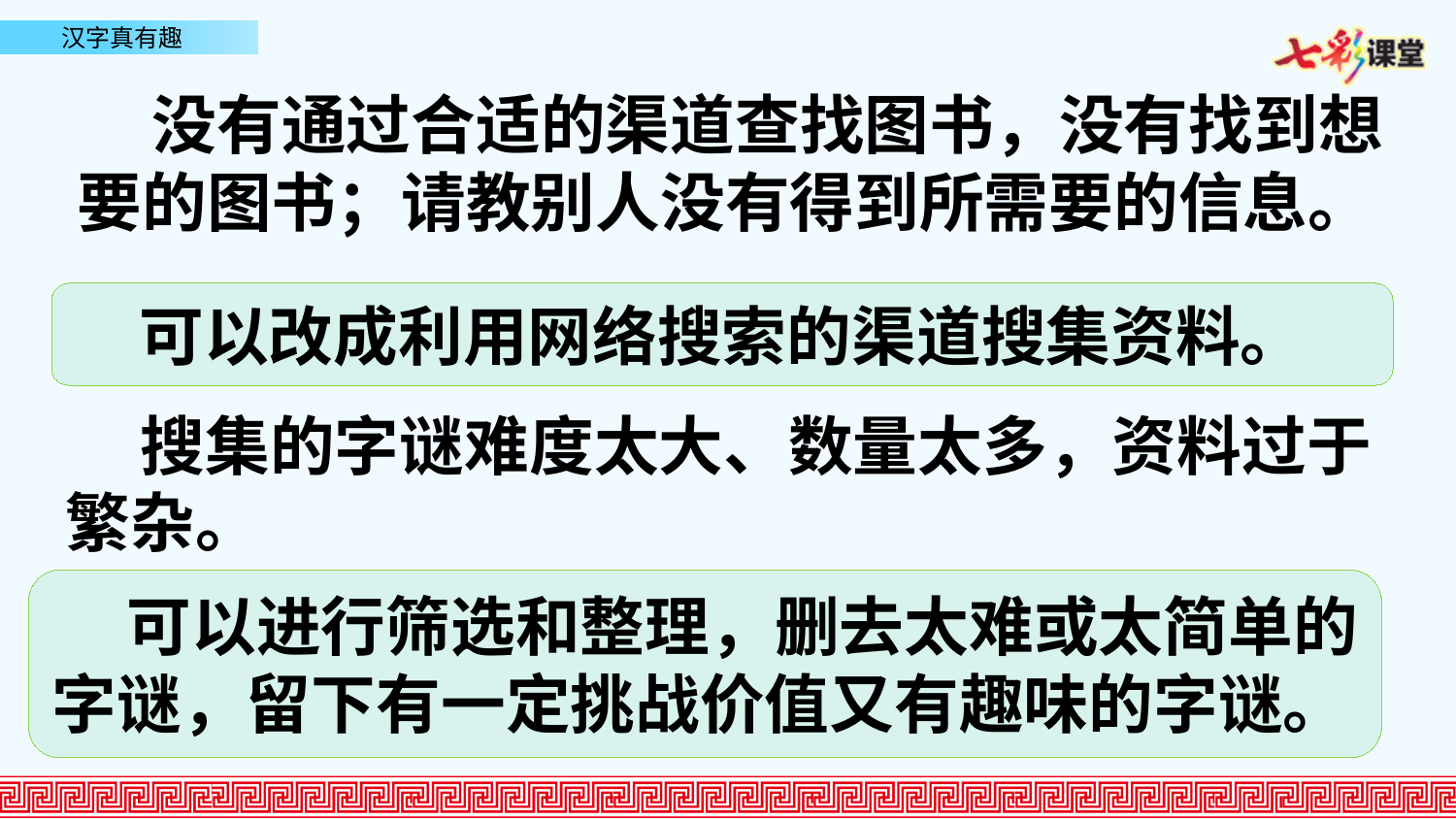

没有通过合适的渠道查找图书，没有找到想要的图书；请教别人没有得到所需要的信息。
可以改成利用网络搜索的渠道搜集资料。
    搜集的字谜难度太大、数量太多，资料过于繁杂。
    可以进行筛选和整理，删去太难或太简单的字谜，留下有一定挑战价值又有趣味的字谜。